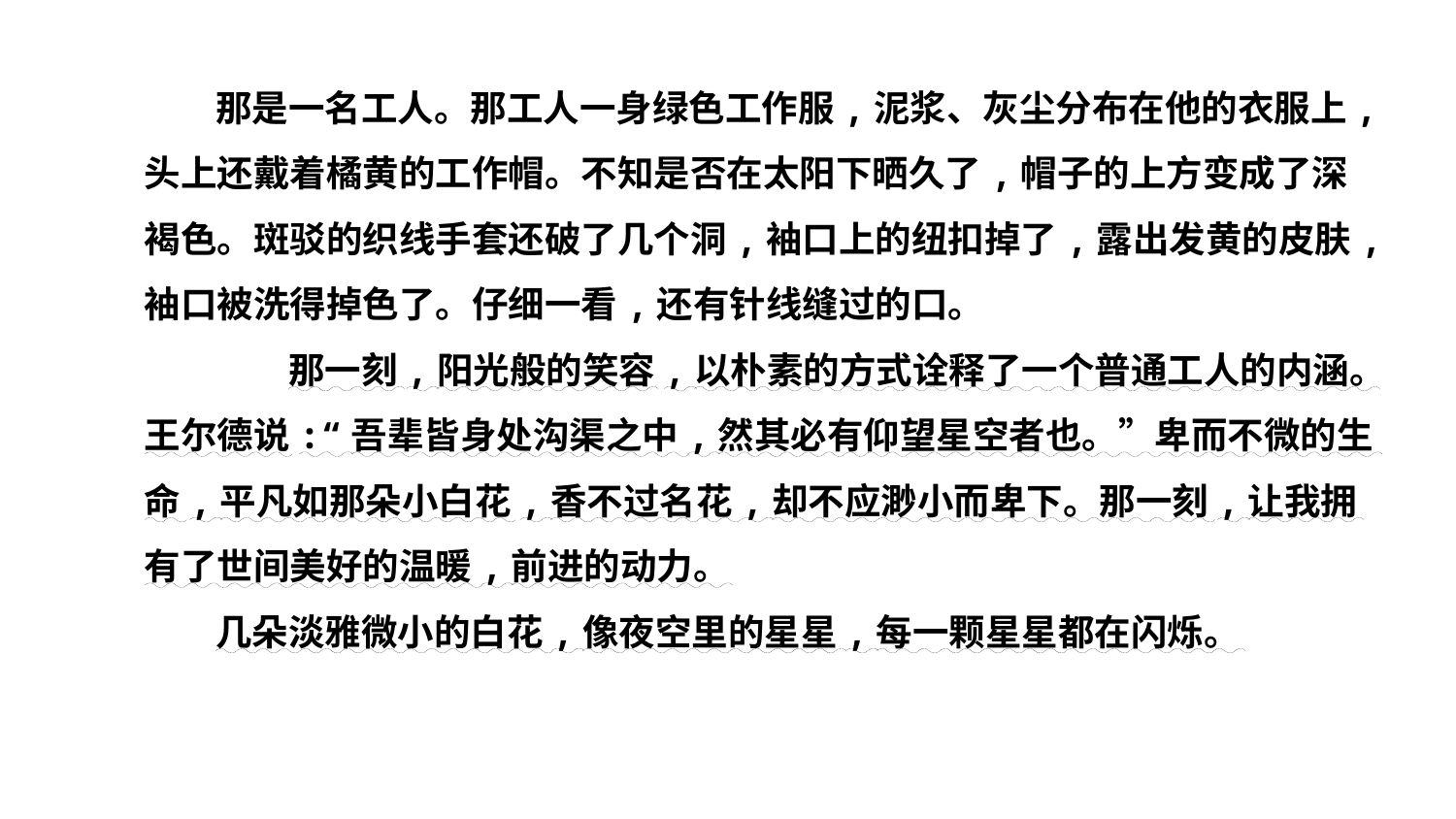

那是一名工人。那工人一身绿色工作服,泥浆、灰尘分布在他的衣服上,头上还戴着橘黄的工作帽。不知是否在太阳下晒久了,帽子的上方变成了深褐色。斑驳的织线手套还破了几个洞,袖口上的纽扣掉了,露出发黄的皮肤,袖口被洗得掉色了。仔细一看,还有针线缝过的口。
　　那一刻,阳光般的笑容,以朴素的方式诠释了一个普通工人的内涵。王尔德说:“吾辈皆身处沟渠之中,然其必有仰望星空者也。”卑而不微的生命,平凡如那朵小白花,香不过名花,却不应渺小而卑下。那一刻,让我拥有了世间美好的温暖,前进的动力。
几朵淡雅微小的白花,像夜空里的星星,每一颗星星都在闪烁。